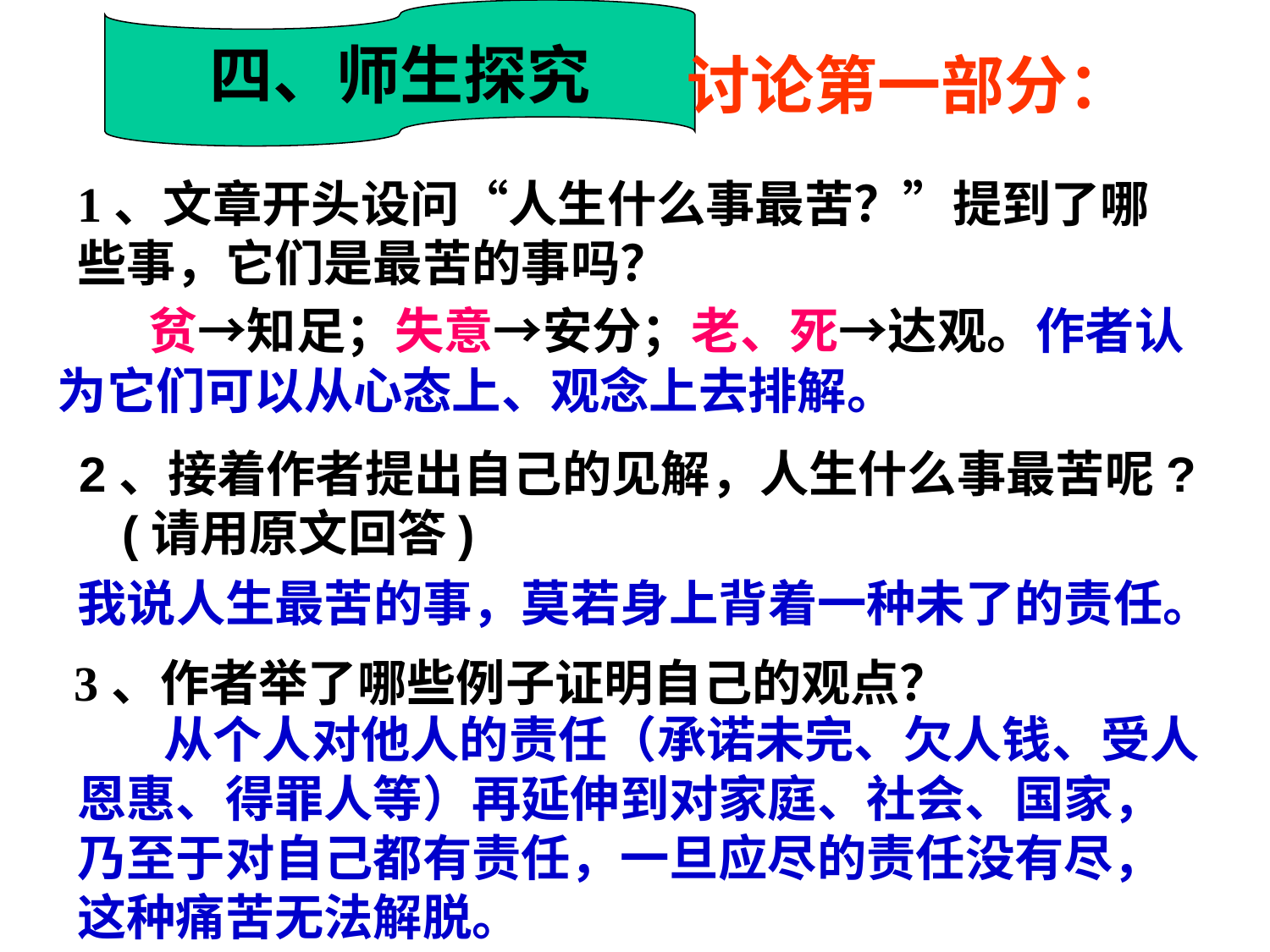

四、师生探究
讨论第一部分：
1、文章开头设问“人生什么事最苦？”提到了哪些事，它们是最苦的事吗？
      贫→知足；失意→安分；老、死→达观。作者认为它们可以从心态上、观念上去排解。
 2、接着作者提出自己的见解，人生什么事最苦呢?      (请用原文回答)
我说人生最苦的事，莫若身上背着一种未了的责任。
3、作者举了哪些例子证明自己的观点？
        从个人对他人的责任（承诺未完、欠人钱、受人恩惠、得罪人等）再延伸到对家庭、社会、国家，乃至于对自己都有责任，一旦应尽的责任没有尽，这种痛苦无法解脱。